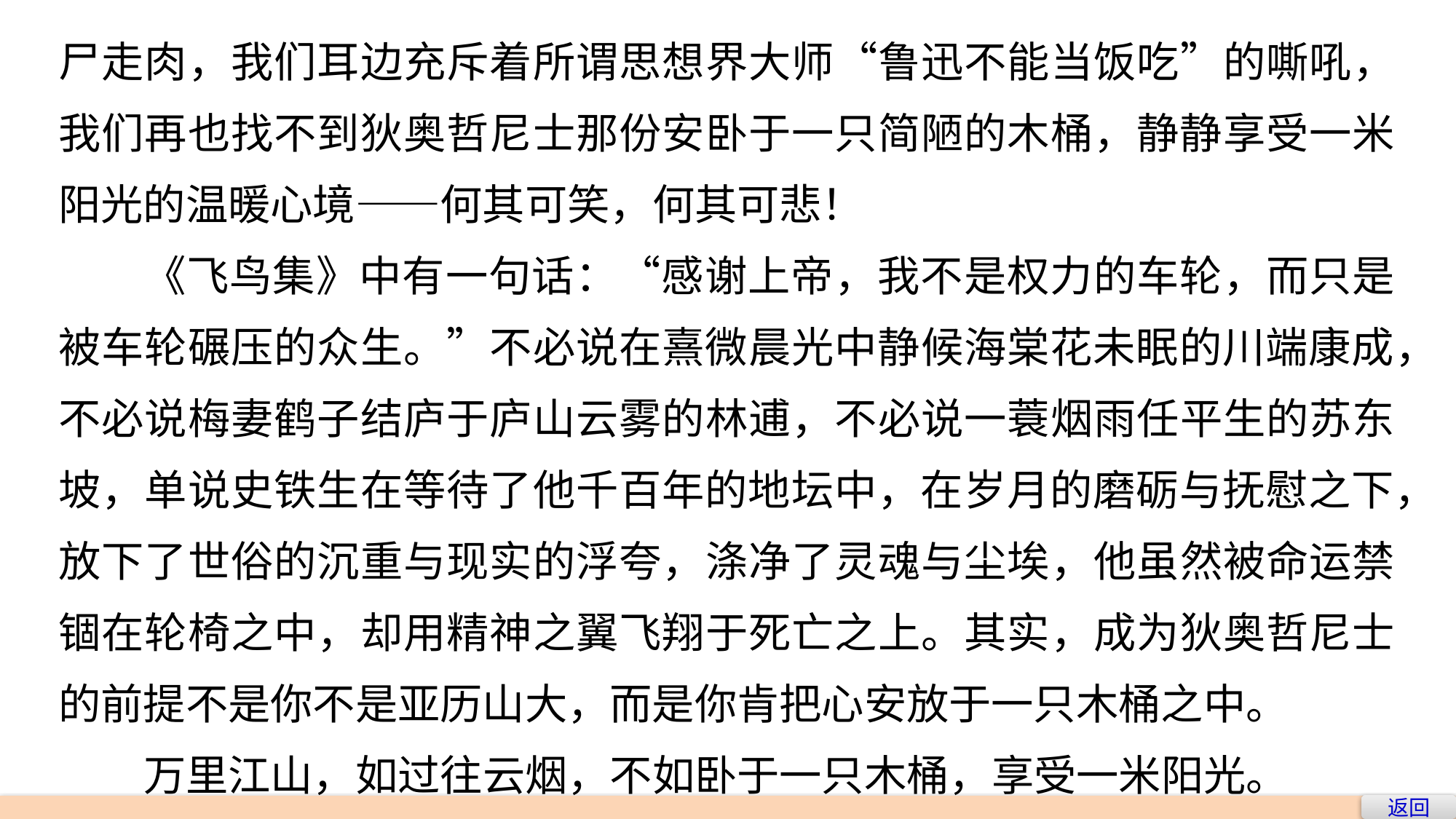

尸走肉，我们耳边充斥着所谓思想界大师“鲁迅不能当饭吃”的嘶吼，我们再也找不到狄奥哲尼士那份安卧于一只简陋的木桶，静静享受一米阳光的温暖心境——何其可笑，何其可悲！
《飞鸟集》中有一句话：“感谢上帝，我不是权力的车轮，而只是被车轮碾压的众生。”不必说在熹微晨光中静候海棠花未眠的川端康成，不必说梅妻鹤子结庐于庐山云雾的林逋，不必说一蓑烟雨任平生的苏东坡，单说史铁生在等待了他千百年的地坛中，在岁月的磨砺与抚慰之下，放下了世俗的沉重与现实的浮夸，涤净了灵魂与尘埃，他虽然被命运禁锢在轮椅之中，却用精神之翼飞翔于死亡之上。其实，成为狄奥哲尼士的前提不是你不是亚历山大，而是你肯把心安放于一只木桶之中。
万里江山，如过往云烟，不如卧于一只木桶，享受一米阳光。
返回